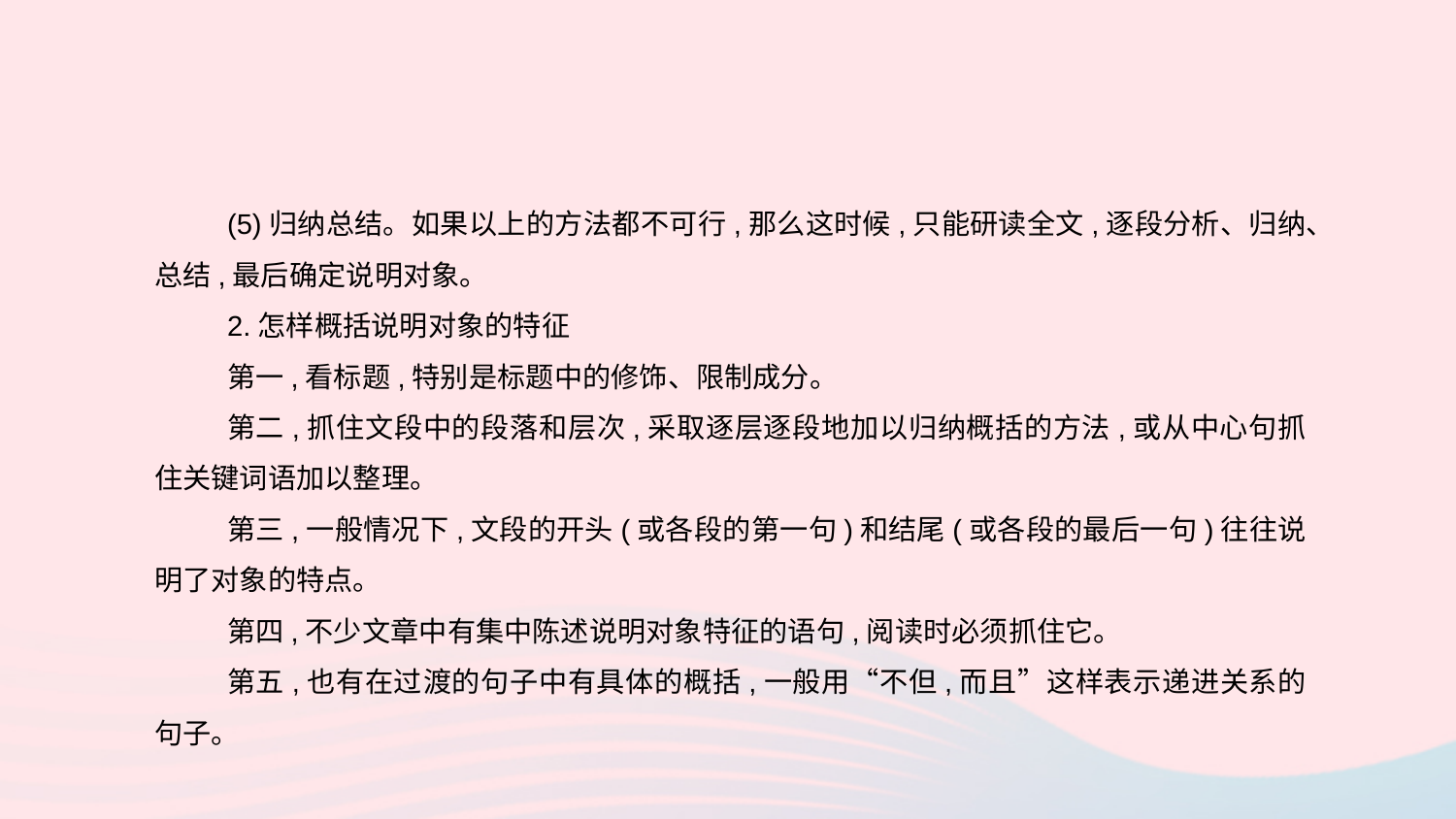

(5)归纳总结。如果以上的方法都不可行,那么这时候,只能研读全文,逐段分析、归纳、总结,最后确定说明对象。
2.怎样概括说明对象的特征
第一,看标题,特别是标题中的修饰、限制成分。
第二,抓住文段中的段落和层次,采取逐层逐段地加以归纳概括的方法,或从中心句抓住关键词语加以整理。
第三,一般情况下,文段的开头(或各段的第一句)和结尾(或各段的最后一句)往往说明了对象的特点。
第四,不少文章中有集中陈述说明对象特征的语句,阅读时必须抓住它。
第五,也有在过渡的句子中有具体的概括,一般用“不但,而且”这样表示递进关系的句子。